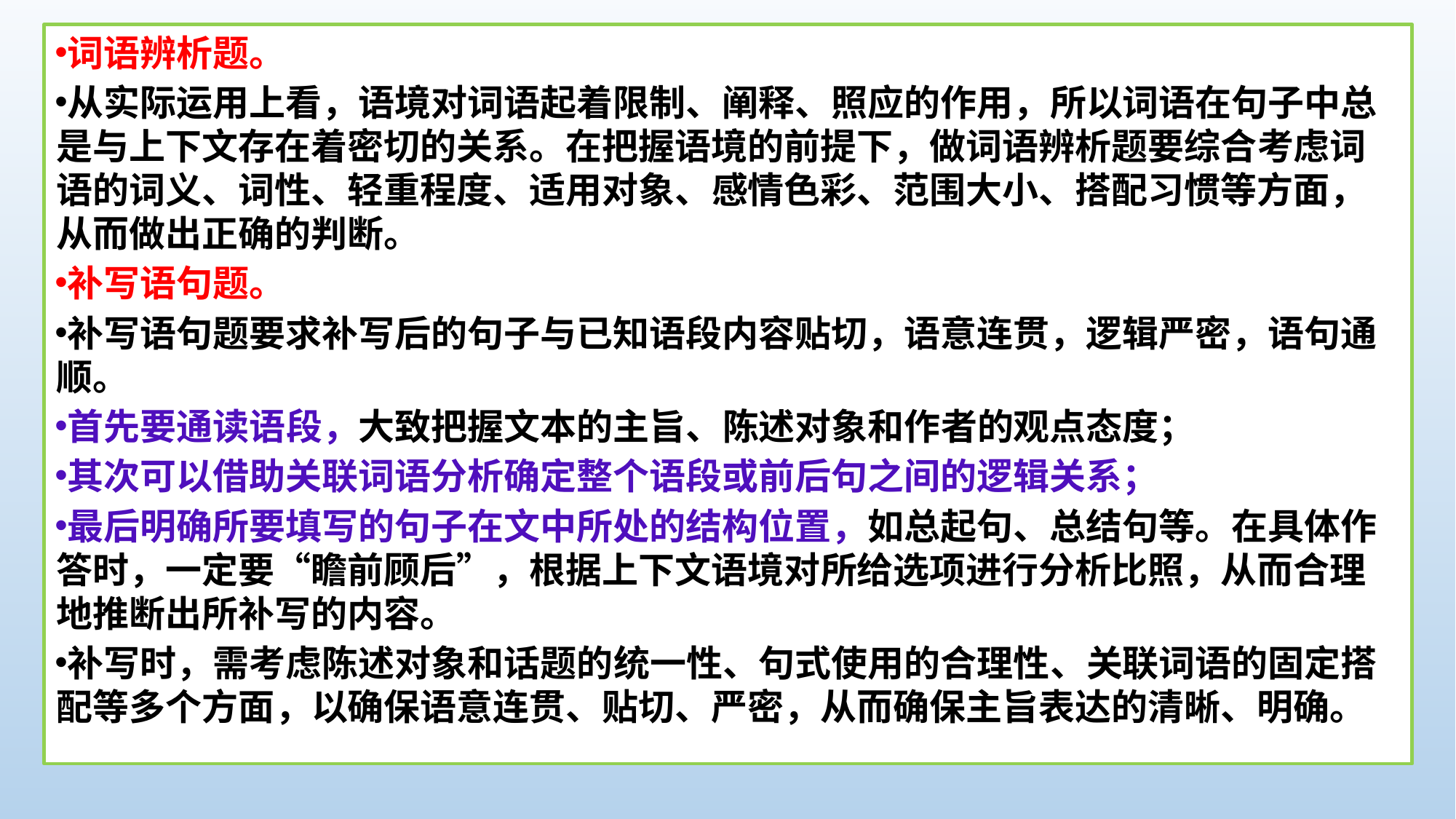

词语辨析题。
从实际运用上看，语境对词语起着限制、阐释、照应的作用，所以词语在句子中总是与上下文存在着密切的关系。在把握语境的前提下，做词语辨析题要综合考虑词语的词义、词性、轻重程度、适用对象、感情色彩、范围大小、搭配习惯等方面，从而做出正确的判断。
补写语句题。
补写语句题要求补写后的句子与已知语段内容贴切，语意连贯，逻辑严密，语句通顺。
首先要通读语段，大致把握文本的主旨、陈述对象和作者的观点态度；
其次可以借助关联词语分析确定整个语段或前后句之间的逻辑关系；
最后明确所要填写的句子在文中所处的结构位置，如总起句、总结句等。在具体作答时，一定要“瞻前顾后”，根据上下文语境对所给选项进行分析比照，从而合理地推断出所补写的内容。
补写时，需考虑陈述对象和话题的统一性、句式使用的合理性、关联词语的固定搭配等多个方面，以确保语意连贯、贴切、严密，从而确保主旨表达的清晰、明确。